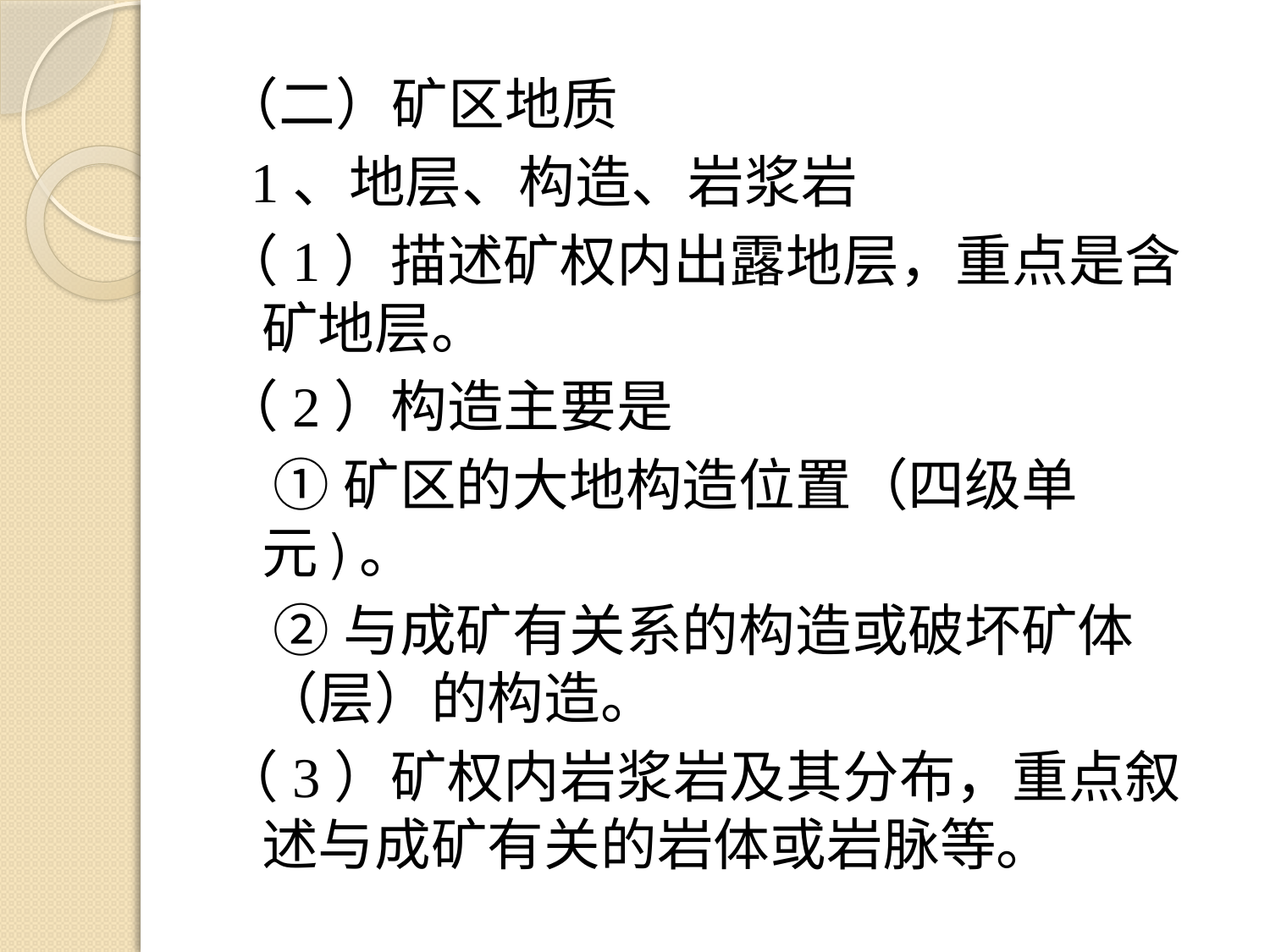

（二）矿区地质
  1、地层、构造、岩浆岩
（1）描述矿权内出露地层，重点是含矿地层。
（2）构造主要是
    ①矿区的大地构造位置（四级单元)。
    ②与成矿有关系的构造或破坏矿体（层）的构造。
（3）矿权内岩浆岩及其分布，重点叙述与成矿有关的岩体或岩脉等。